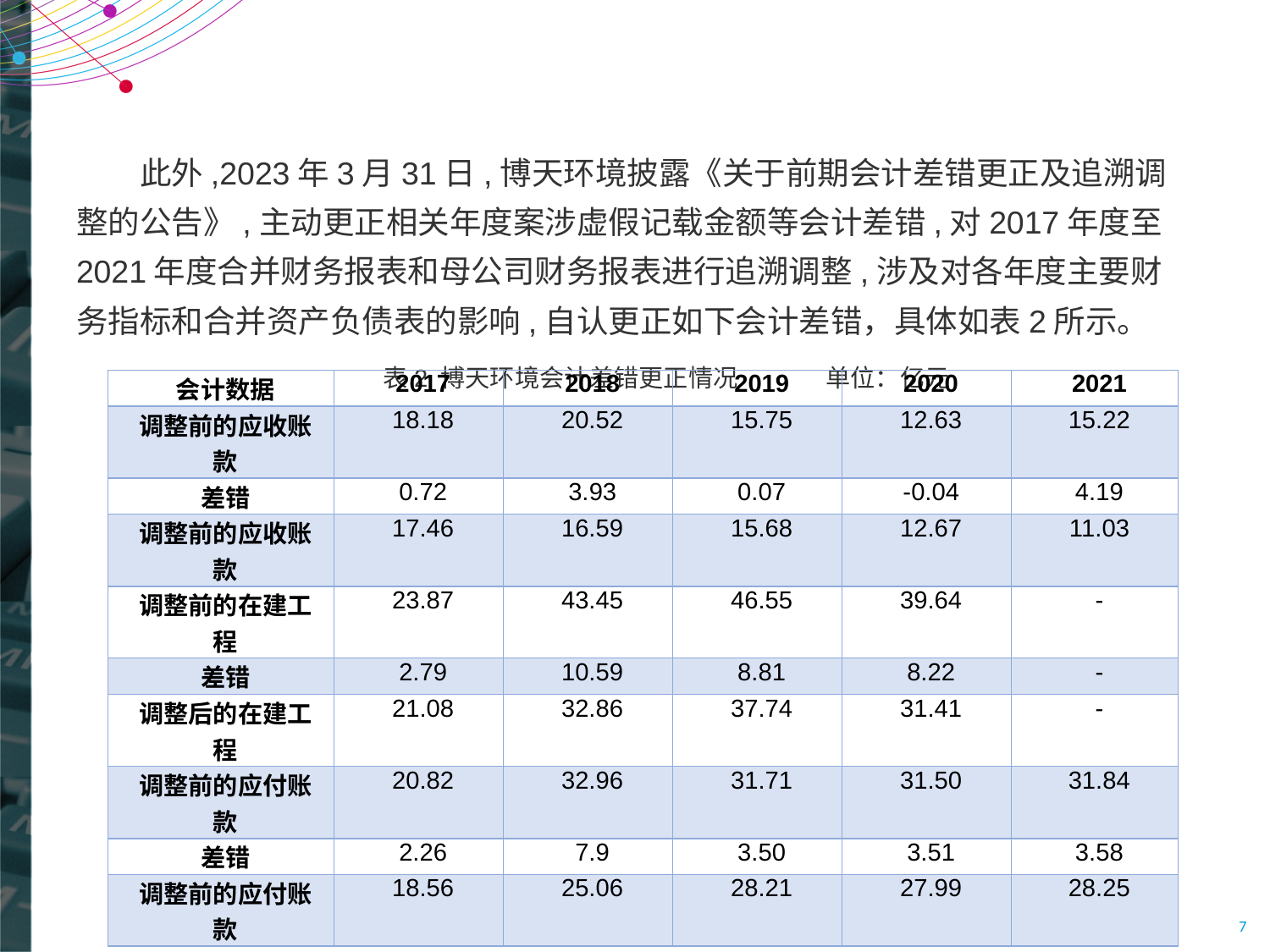

#
此外,2023年3月31日,博天环境披露《关于前期会计差错更正及追溯调整的公告》,主动更正相关年度案涉虚假记载金额等会计差错,对2017年度至2021年度合并财务报表和母公司财务报表进行追溯调整,涉及对各年度主要财务指标和合并资产负债表的影响,自认更正如下会计差错，具体如表2所示。
表2 博天环境会计差错更正情况                单位：亿元

| 会计数据 | 2017 | 2018 | 2019 | 2020 | 2021 |
| --- | --- | --- | --- | --- | --- |
| 调整前的应收账款 | 18.18 | 20.52 | 15.75 | 12.63 | 15.22 |
| 差错 | 0.72 | 3.93 | 0.07 | -0.04 | 4.19 |
| 调整前的应收账款 | 17.46 | 16.59 | 15.68 | 12.67 | 11.03 |
| 调整前的在建工程 | 23.87 | 43.45 | 46.55 | 39.64 | - |
| 差错 | 2.79 | 10.59 | 8.81 | 8.22 | - |
| 调整后的在建工程 | 21.08 | 32.86 | 37.74 | 31.41 | - |
| 调整前的应付账款 | 20.82 | 32.96 | 31.71 | 31.50 | 31.84 |
| 差错 | 2.26 | 7.9 | 3.50 | 3.51 | 3.58 |
| 调整前的应付账款 | 18.56 | 25.06 | 28.21 | 27.99 | 28.25 |